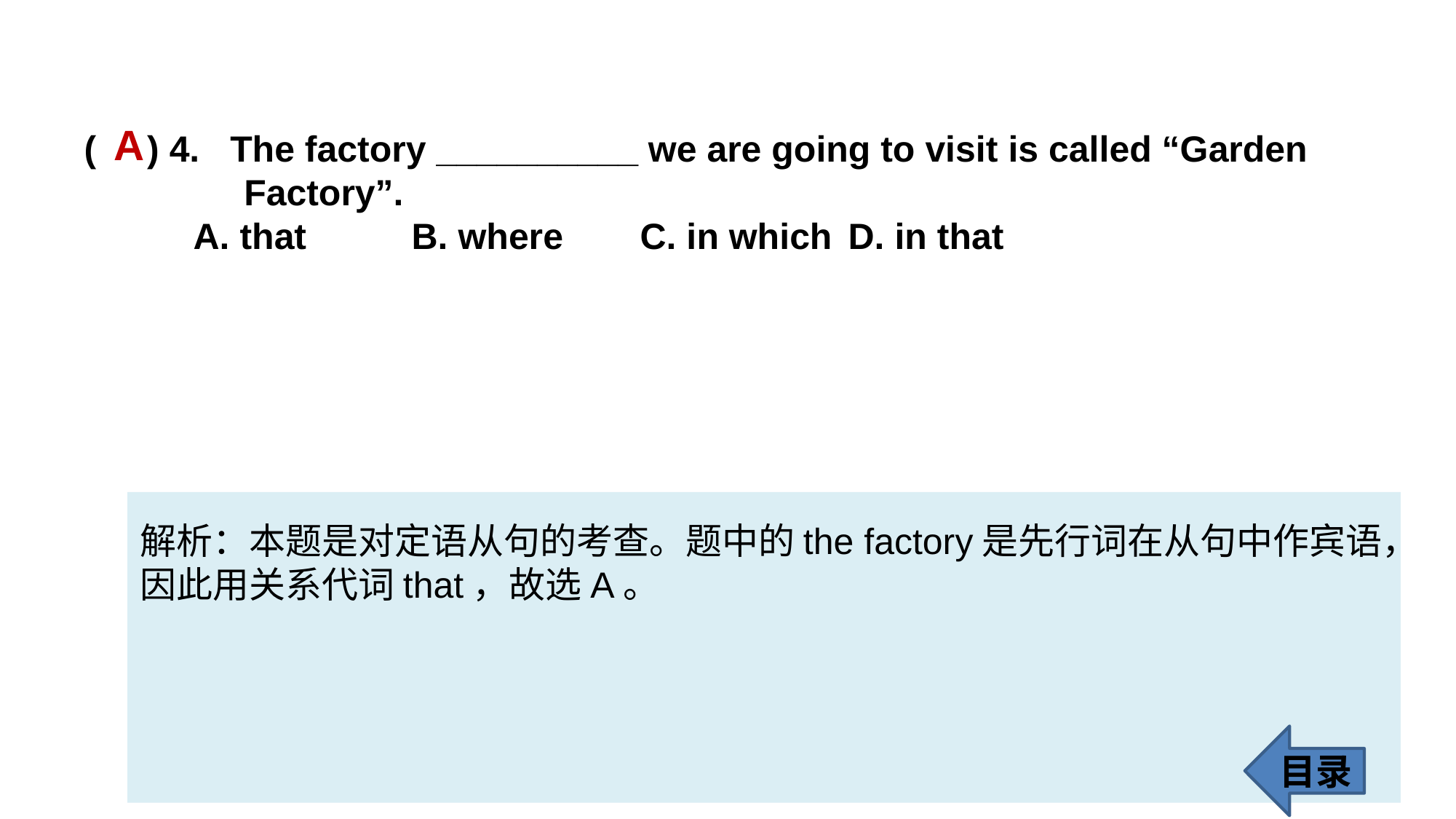

A
(     ) 4.   The factory __________ we are going to visit is called “Garden 	 	     Factory”.
	A. that 	B. where	 C. in which 	D. in that

解析：本题是对定语从句的考查。题中的the factory是先行词在从句中作宾语，因此用关系代词that，故选A。
目录
63